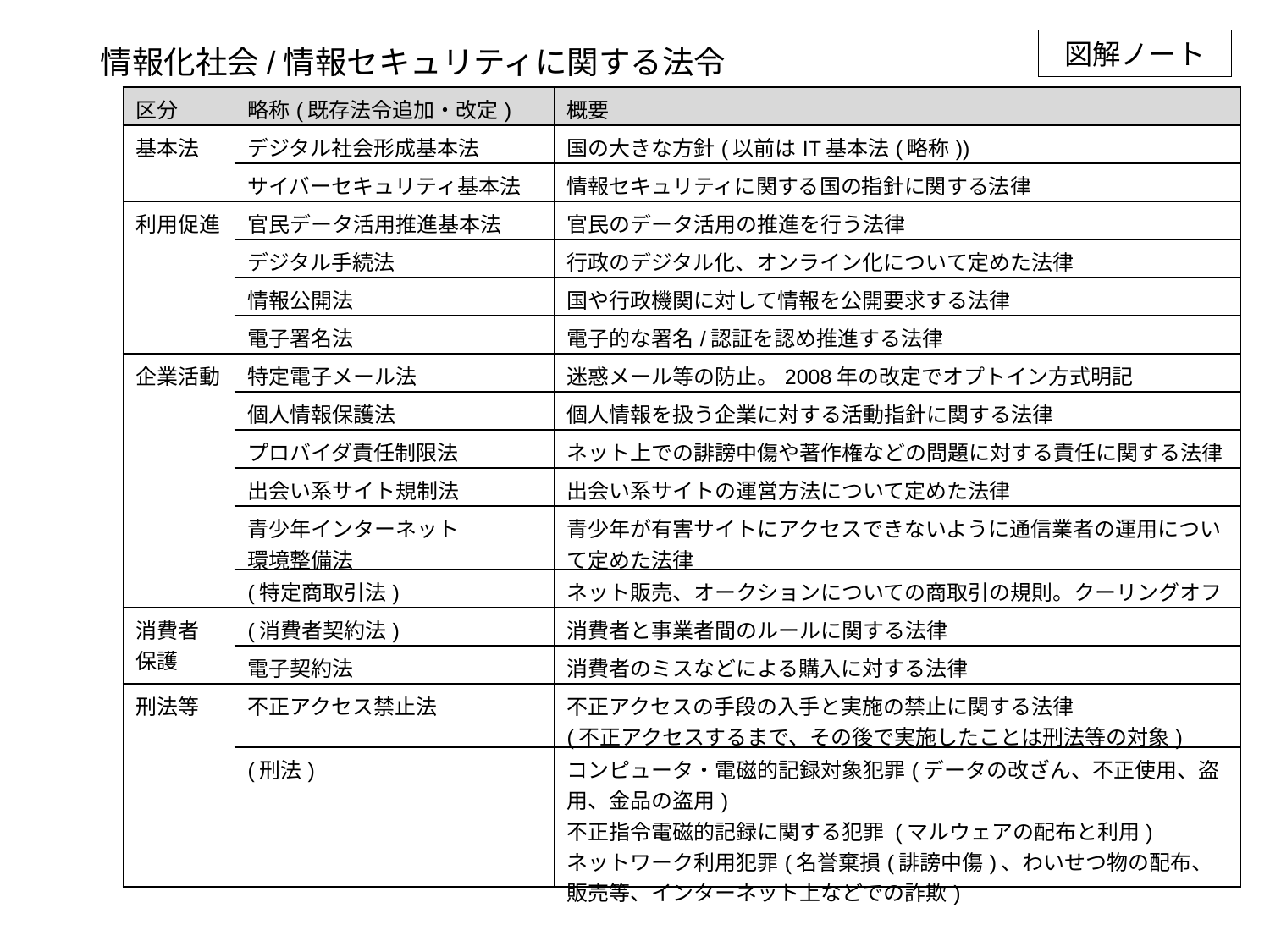

図解ノート
情報化社会/情報セキュリティに関する法令
| 区分 | 略称(既存法令追加・改定) | 概要 |
| --- | --- | --- |
| 基本法 | デジタル社会形成基本法 | 国の大きな方針(以前はIT基本法(略称)) |
|  | サイバーセキュリティ基本法 | 情報セキュリティに関する国の指針に関する法律 |
| 利用促進 | 官民データ活用推進基本法 | 官民のデータ活用の推進を行う法律 |
|  | デジタル手続法 | 行政のデジタル化、オンライン化について定めた法律 |
|  | 情報公開法 | 国や行政機関に対して情報を公開要求する法律 |
|  | 電子署名法 | 電子的な署名/認証を認め推進する法律 |
| 企業活動 | 特定電子メール法 | 迷惑メール等の防止。2008年の改定でオプトイン方式明記 |
|  | 個人情報保護法 | 個人情報を扱う企業に対する活動指針に関する法律 |
|  | プロバイダ責任制限法 | ネット上での誹謗中傷や著作権などの問題に対する責任に関する法律 |
|  | 出会い系サイト規制法 | 出会い系サイトの運営方法について定めた法律 |
|  | 青少年インターネット 環境整備法 | 青少年が有害サイトにアクセスできないように通信業者の運用について定めた法律 |
|  | (特定商取引法) | ネット販売、オークションについての商取引の規則。クーリングオフ |
| 消費者 保護 | (消費者契約法) | 消費者と事業者間のルールに関する法律 |
|  | 電子契約法 | 消費者のミスなどによる購入に対する法律 |
| 刑法等 | 不正アクセス禁止法 | 不正アクセスの手段の入手と実施の禁止に関する法律 (不正アクセスするまで、その後で実施したことは刑法等の対象) |
|  | (刑法) | コンピュータ・電磁的記録対象犯罪(データの改ざん、不正使用、盗用、金品の盗用) 不正指令電磁的記録に関する犯罪 (マルウェアの配布と利用) ネットワーク利用犯罪(名誉棄損(誹謗中傷)、わいせつ物の配布、販売等、インターネット上などでの詐欺) |